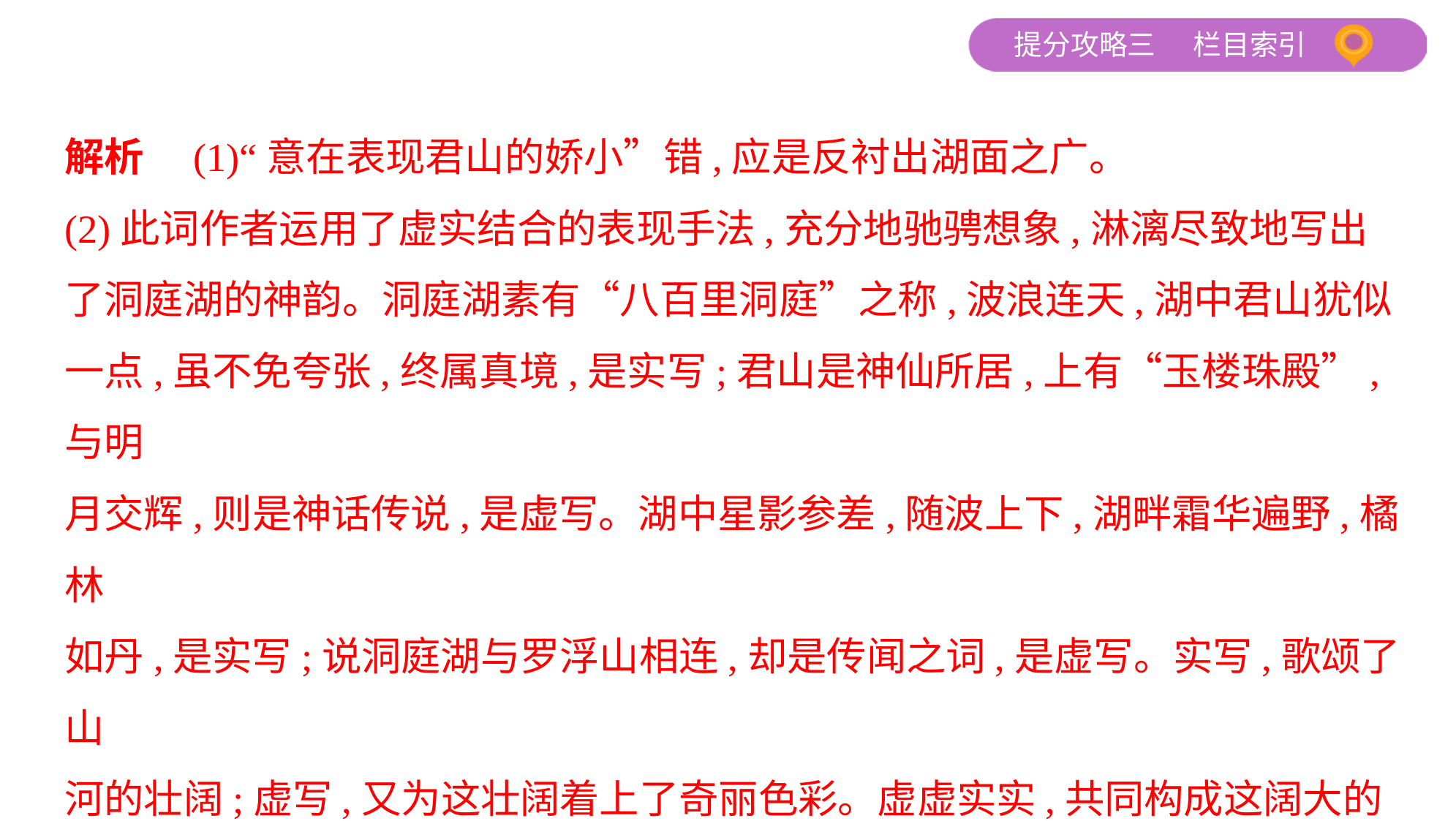

解析　(1)“意在表现君山的娇小”错,应是反衬出湖面之广。
(2)此词作者运用了虚实结合的表现手法,充分地驰骋想象,淋漓尽致地写出
了洞庭湖的神韵。洞庭湖素有“八百里洞庭”之称,波浪连天,湖中君山犹似
一点,虽不免夸张,终属真境,是实写;君山是神仙所居,上有“玉楼珠殿”,与明
月交辉,则是神话传说,是虚写。湖中星影参差,随波上下,湖畔霜华遍野,橘林
如丹,是实写;说洞庭湖与罗浮山相连,却是传闻之词,是虚写。实写,歌颂了山
河的壮阔;虚写,又为这壮阔着上了奇丽色彩。虚虚实实,共同构成这阔大的
意境,衬托出词人阔大的襟怀。